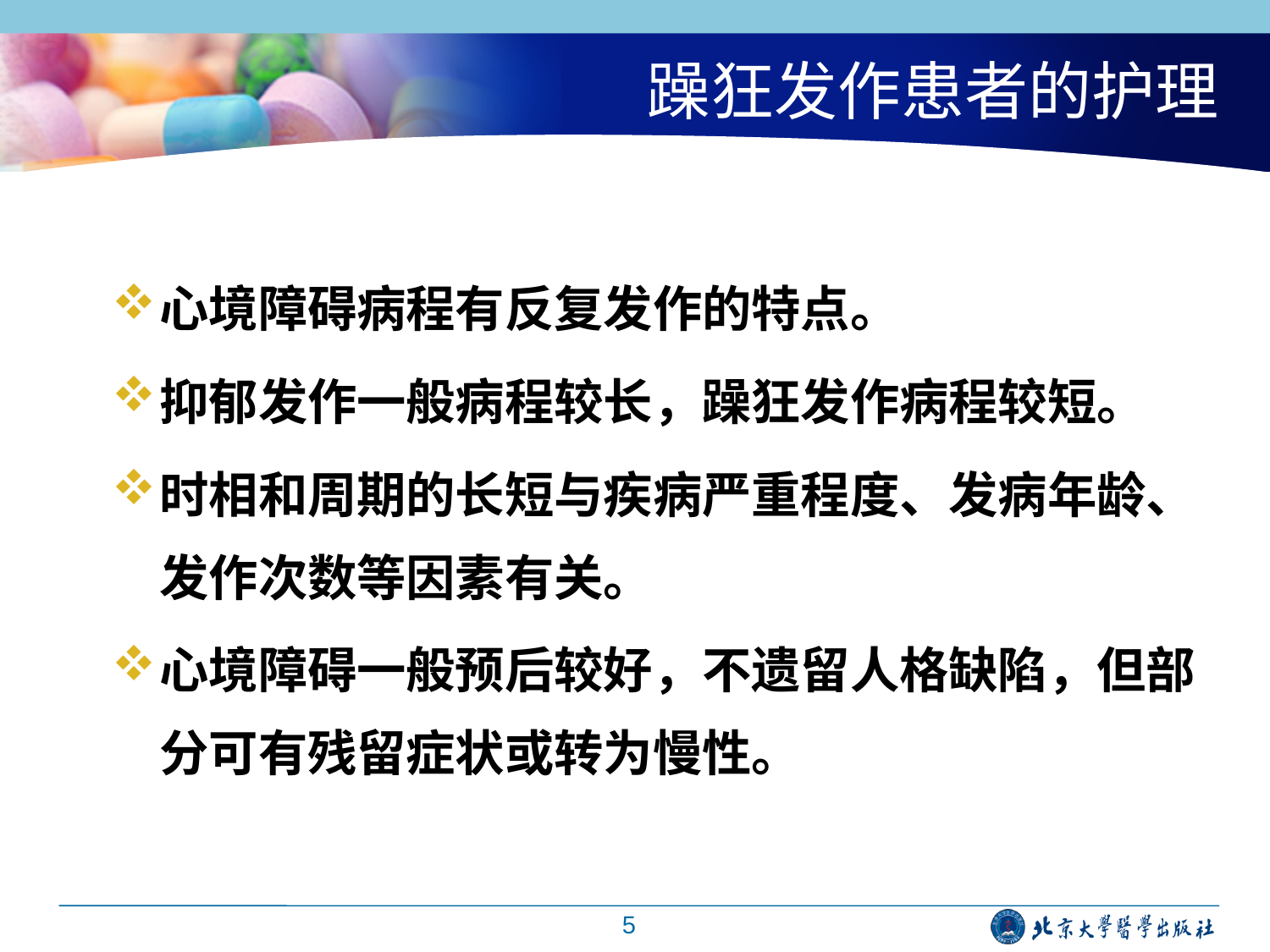

# 躁狂发作患者的护理
心境障碍病程有反复发作的特点。
抑郁发作一般病程较长，躁狂发作病程较短。
时相和周期的长短与疾病严重程度、发病年龄、发作次数等因素有关。
心境障碍一般预后较好，不遗留人格缺陷，但部分可有残留症状或转为慢性。
5